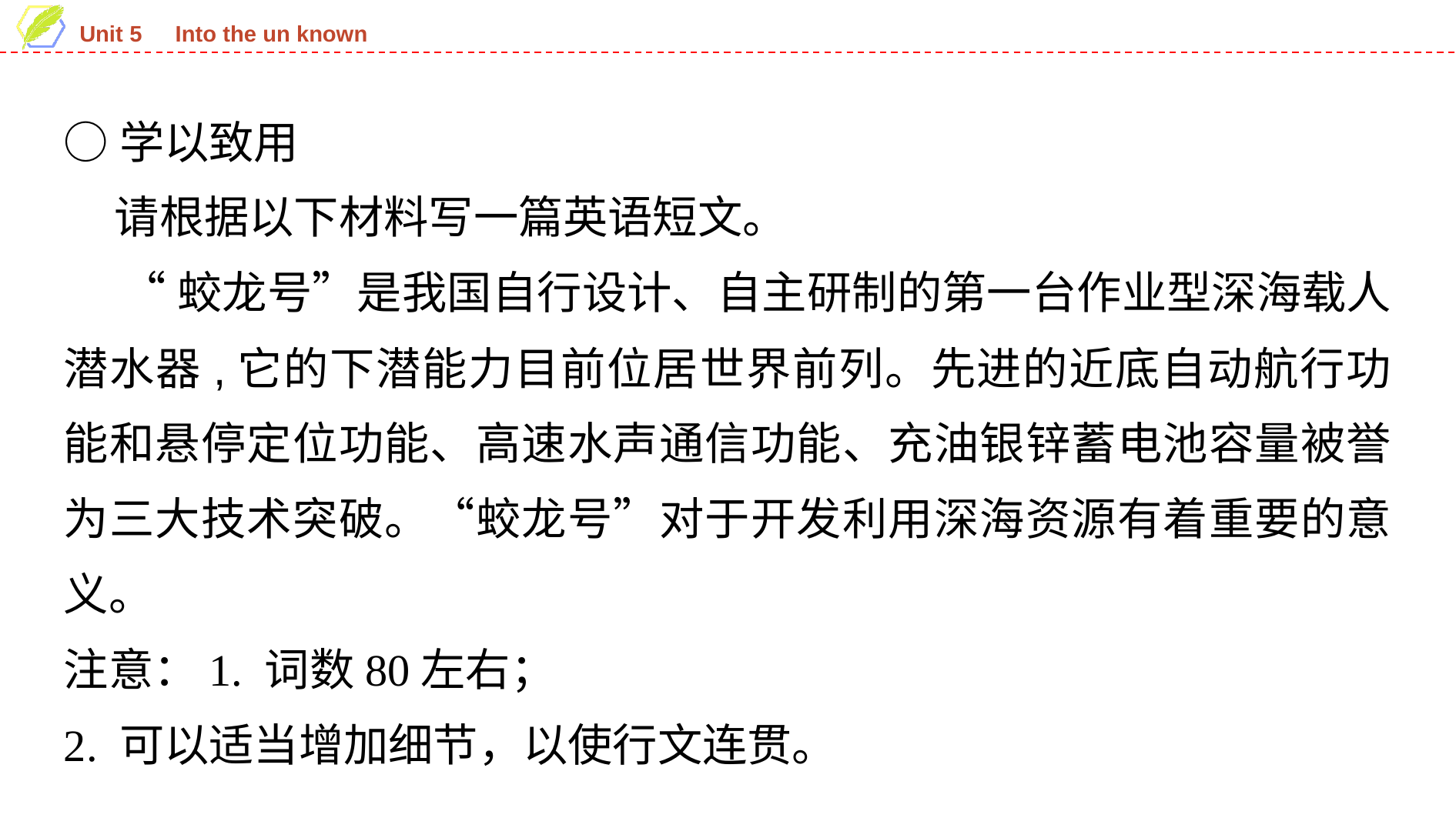

○学以致用
    请根据以下材料写一篇英语短文。
“蛟龙号”是我国自行设计、自主研制的第一台作业型深海载人潜水器,它的下潜能力目前位居世界前列。先进的近底自动航行功能和悬停定位功能、高速水声通信功能、充油银锌蓄电池容量被誉为三大技术突破。“蛟龙号”对于开发利用深海资源有着重要的意义。
注意：1. 词数80左右；
2. 可以适当增加细节，以使行文连贯。